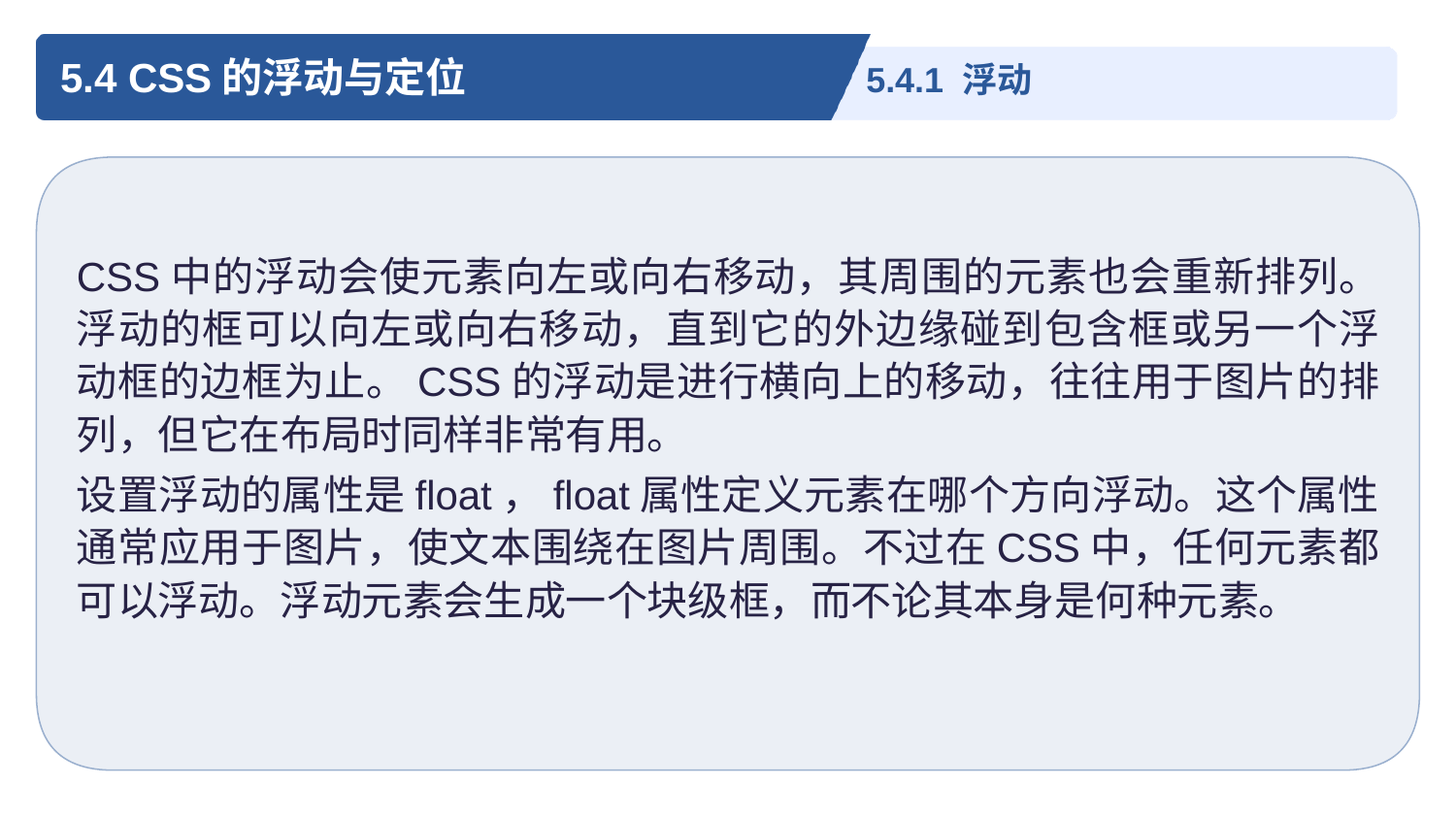

5.4 CSS的浮动与定位
5.4.1 浮动

CSS中的浮动会使元素向左或向右移动，其周围的元素也会重新排列。浮动的框可以向左或向右移动，直到它的外边缘碰到包含框或另一个浮动框的边框为止。CSS的浮动是进行横向上的移动，往往用于图片的排列，但它在布局时同样非常有用。
设置浮动的属性是float，float属性定义元素在哪个方向浮动。这个属性通常应用于图片，使文本围绕在图片周围。不过在CSS中，任何元素都可以浮动。浮动元素会生成一个块级框，而不论其本身是何种元素。